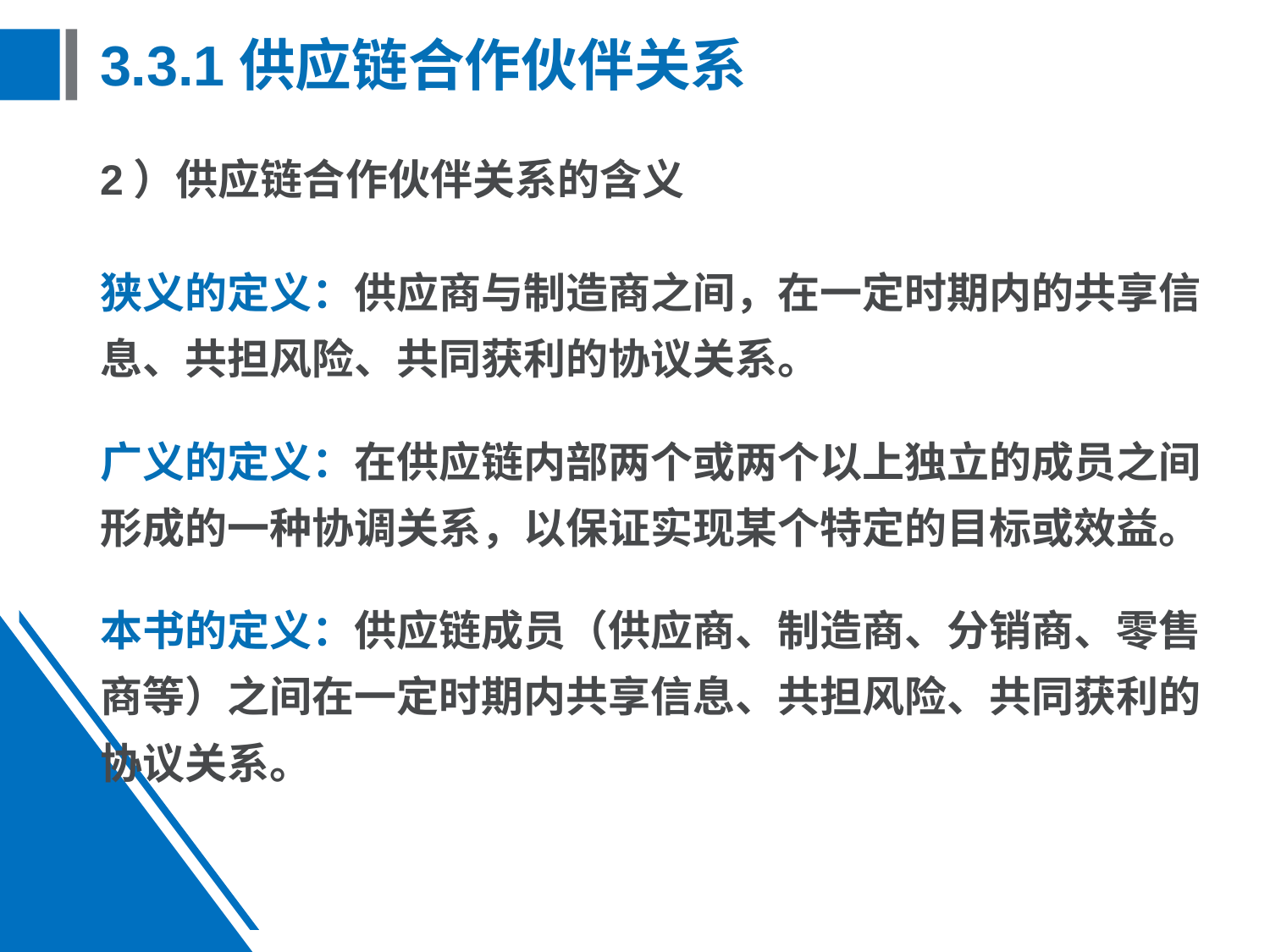

# 3.3.1供应链合作伙伴关系
2）供应链合作伙伴关系的含义
狭义的定义：供应商与制造商之间，在一定时期内的共享信息、共担风险、共同获利的协议关系。
广义的定义：在供应链内部两个或两个以上独立的成员之间形成的一种协调关系，以保证实现某个特定的目标或效益。
本书的定义：供应链成员（供应商、制造商、分销商、零售商等）之间在一定时期内共享信息、共担风险、共同获利的协议关系。